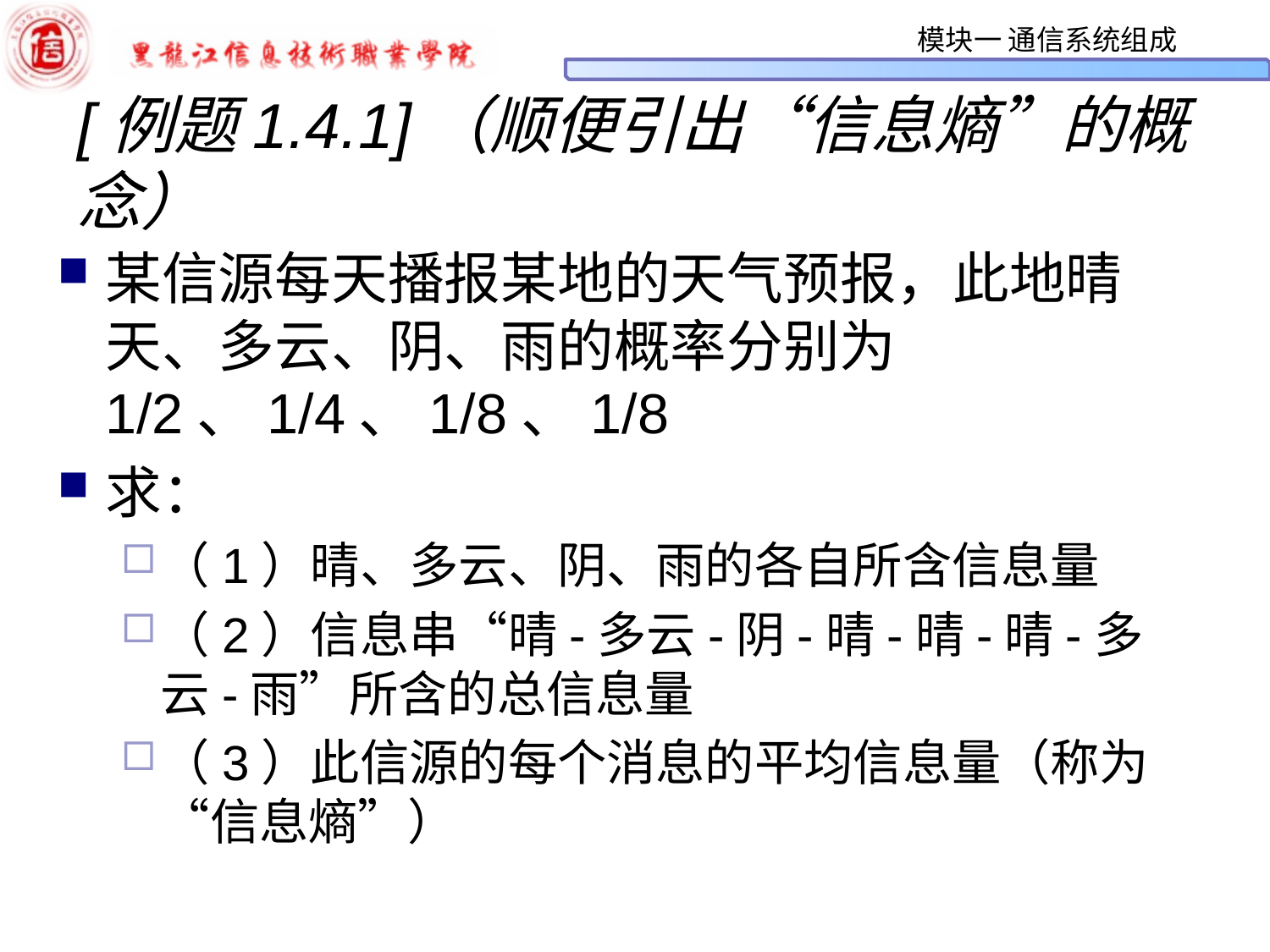

# [例题1.4.1]（顺便引出“信息熵”的概念）
某信源每天播报某地的天气预报，此地晴天、多云、阴、雨的概率分别为1/2、1/4、1/8、1/8
求：
（1）晴、多云、阴、雨的各自所含信息量
（2）信息串“晴-多云-阴-晴-晴-晴-多云-雨”所含的总信息量
（3）此信源的每个消息的平均信息量（称为“信息熵”）